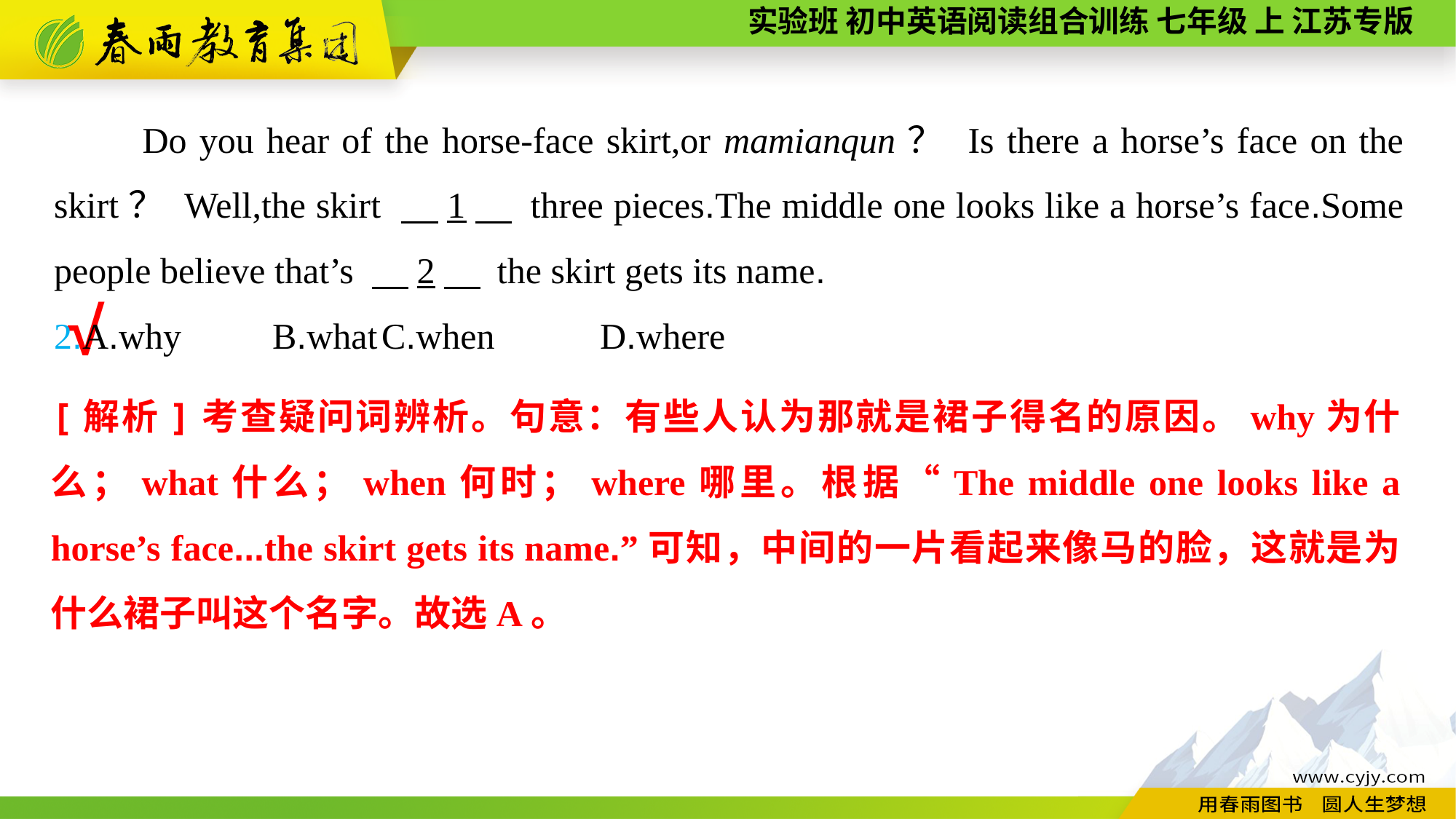

Do you hear of the horse-face skirt,or mamianqun？ Is there a horse’s face on the skirt？ Well,the skirt 　1　 three pieces.The middle one looks like a horse’s face.Some people believe that’s 　2　 the skirt gets its name.
2.A.why	B.what	C.when	D.where
√
[解析]考查疑问词辨析。句意：有些人认为那就是裙子得名的原因。why为什么；what什么；when何时；where哪里。根据“The middle one looks like a horse’s face...the skirt gets its name.”可知，中间的一片看起来像马的脸，这就是为什么裙子叫这个名字。故选A。